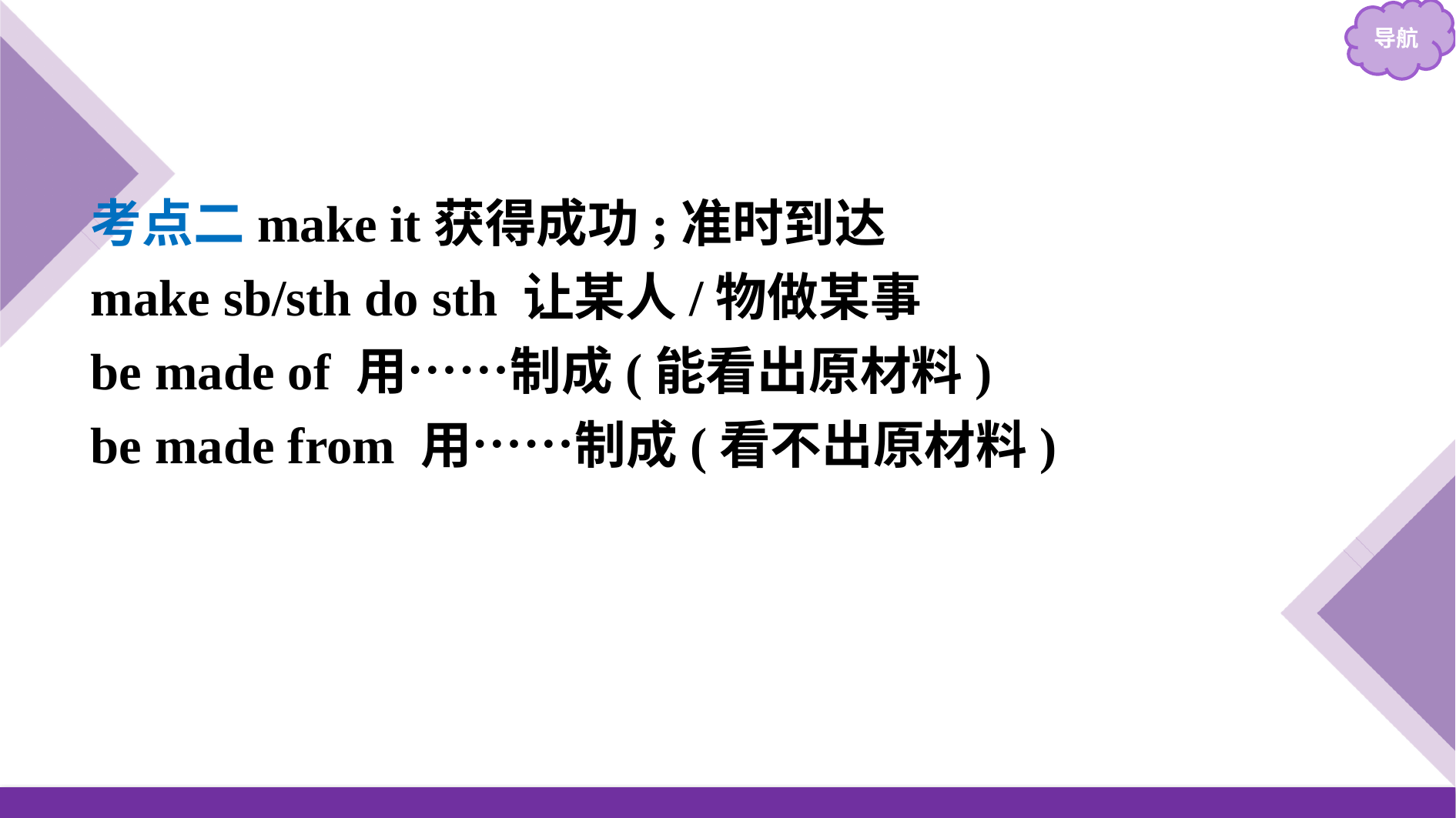

考点二make it获得成功;准时到达
make sb/sth do sth 让某人/物做某事
be made of 用……制成(能看出原材料)
be made from 用……制成(看不出原材料)